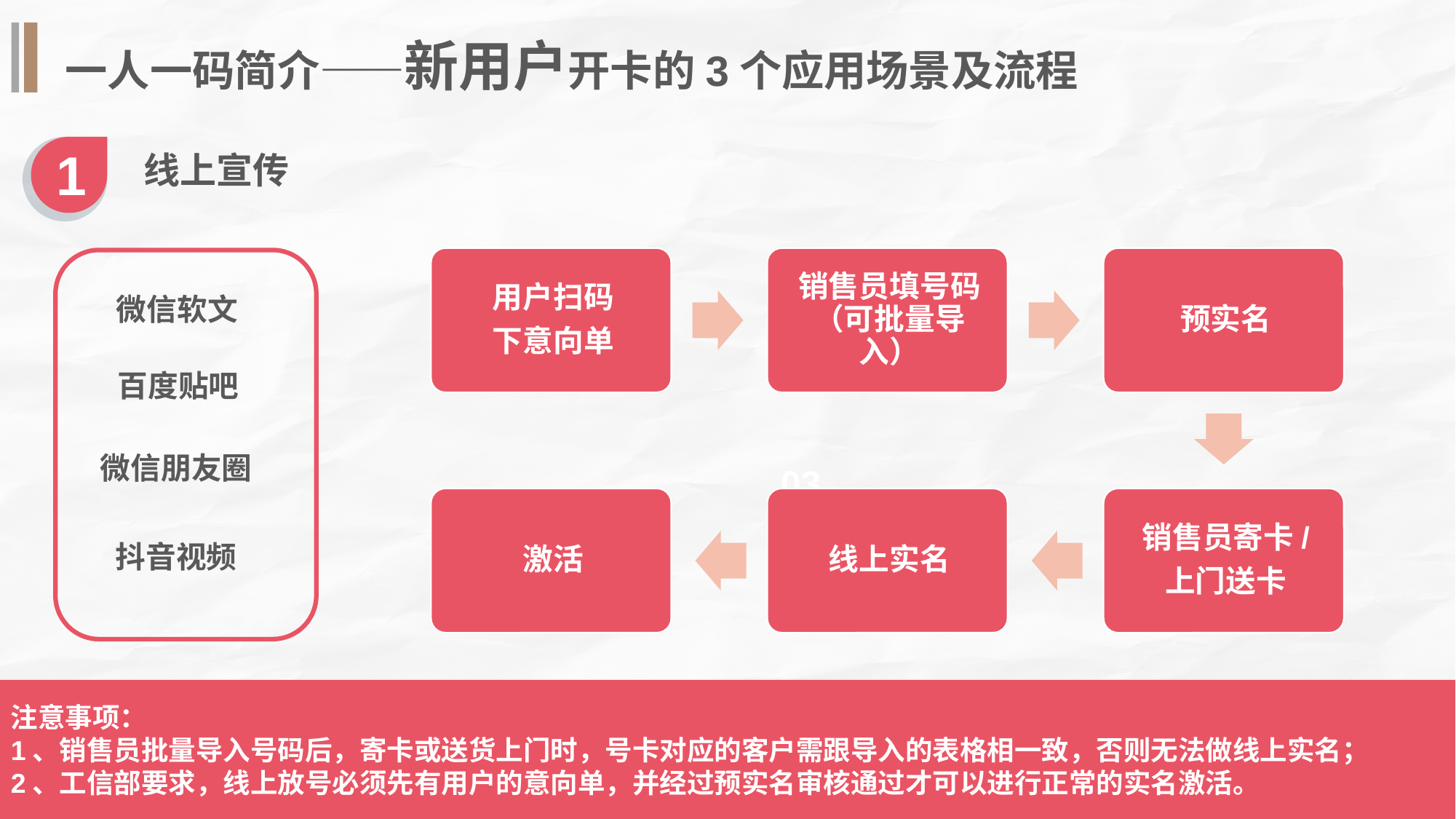

一人一码简介——新用户开卡的3个应用场景及流程
1

线上宣传
用户扫码
下意向单

销售员填号码（可批量导入）

预实名

销售员寄卡/
上门送卡

线上实名

激活

微信软文
02
百度贴吧
微信朋友圈
03
抖音视频
注意事项：
1、销售员批量导入号码后，寄卡或送货上门时，号卡对应的客户需跟导入的表格相一致，否则无法做线上实名；
2、工信部要求，线上放号必须先有用户的意向单，并经过预实名审核通过才可以进行正常的实名激活。